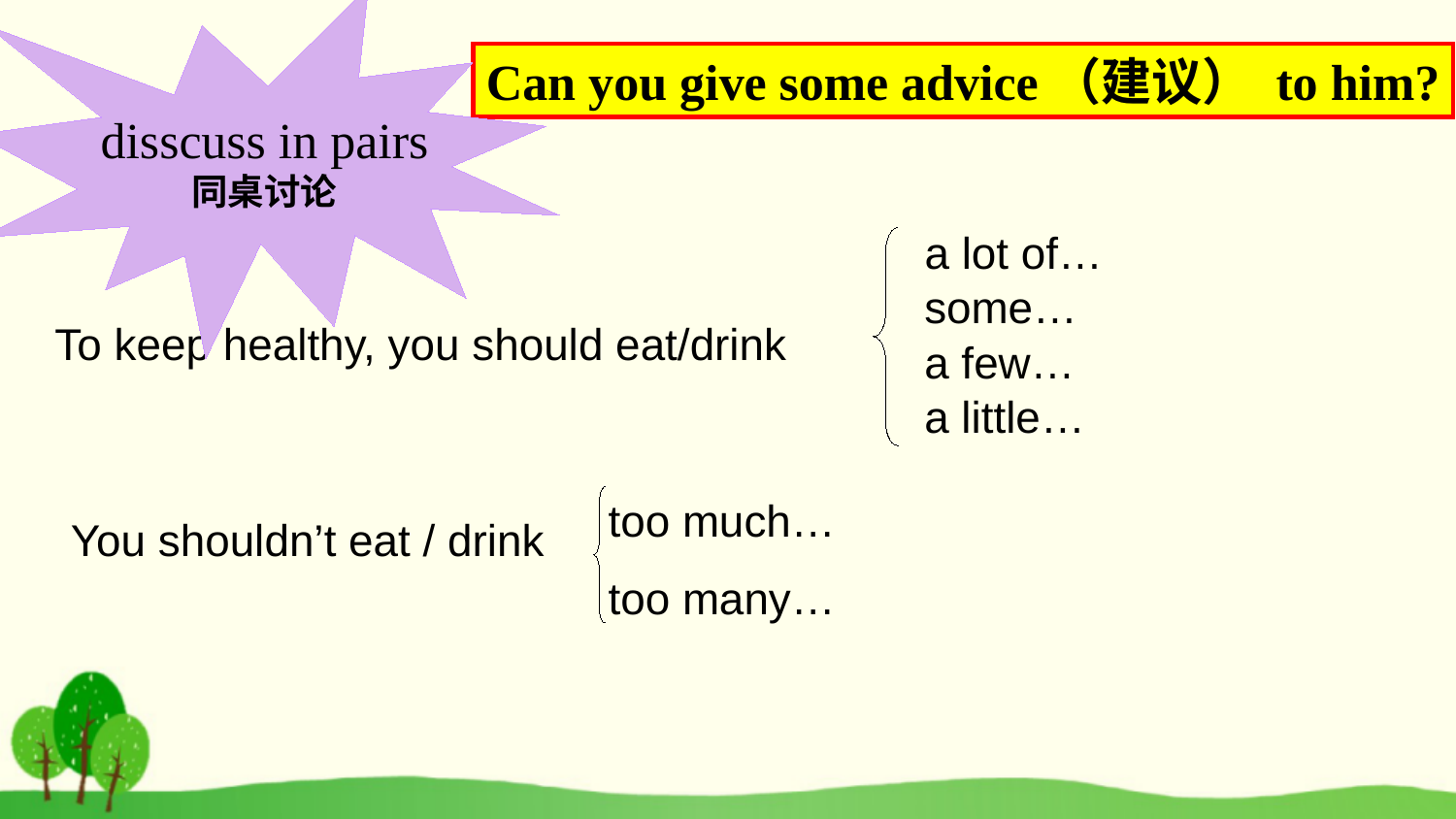

disscuss in pairs
同桌讨论
Can you give some advice（建议） to him?
a lot of…

some…
To keep healthy, you should eat/drink
a few…
a little…

too much…
You shouldn’t eat / drink
too many…